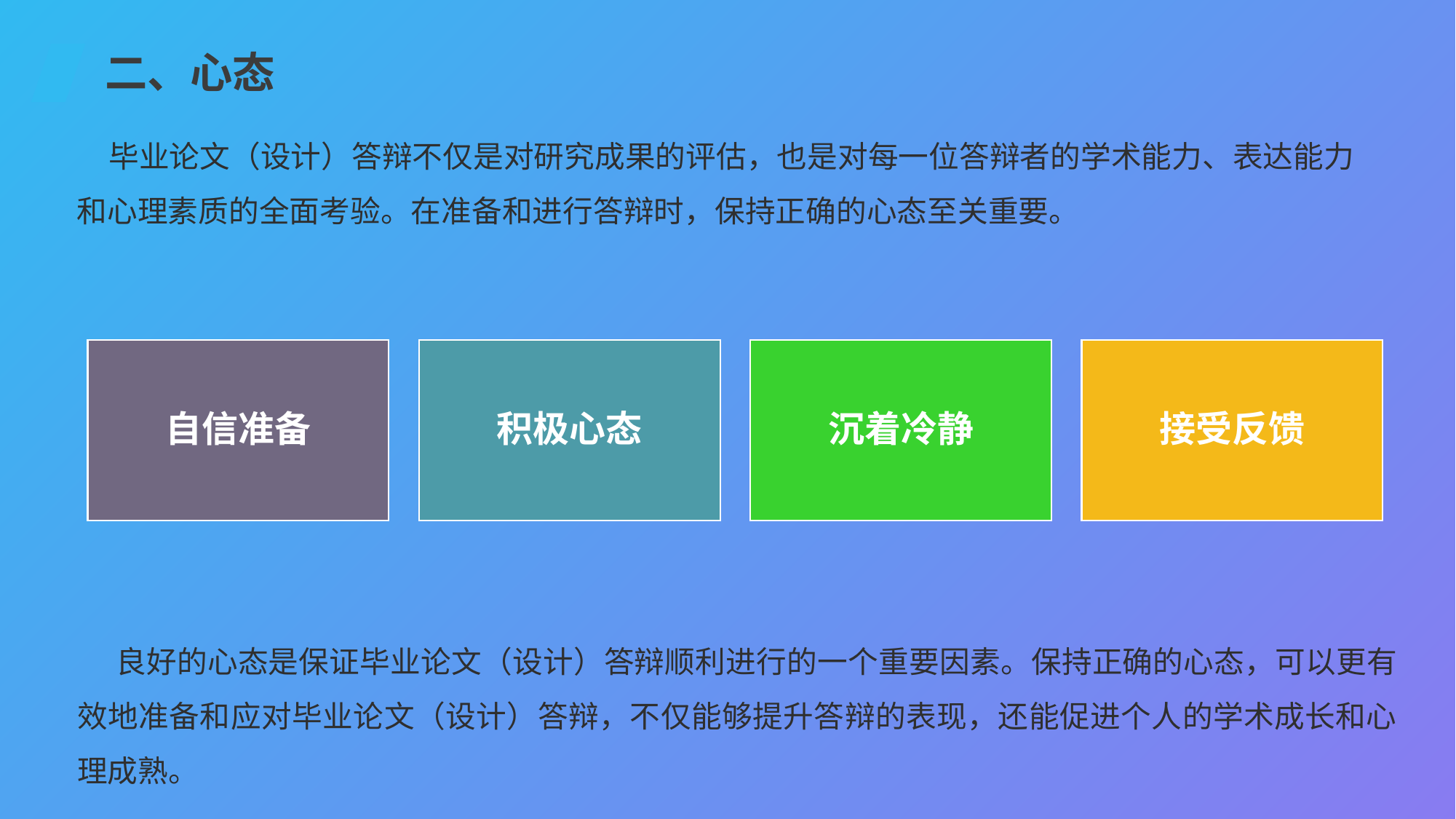

二、心态
毕业论文（设计）答辩不仅是对研究成果的评估，也是对每一位答辩者的学术能力、表达能力和心理素质的全面考验。在准备和进行答辩时，保持正确的心态至关重要。
自信准备
积极心态
沉着冷静
接受反馈
良好的心态是保证毕业论文（设计）答辩顺利进行的一个重要因素。保持正确的心态，可以更有效地准备和应对毕业论文（设计）答辩，不仅能够提升答辩的表现，还能促进个人的学术成长和心理成熟。